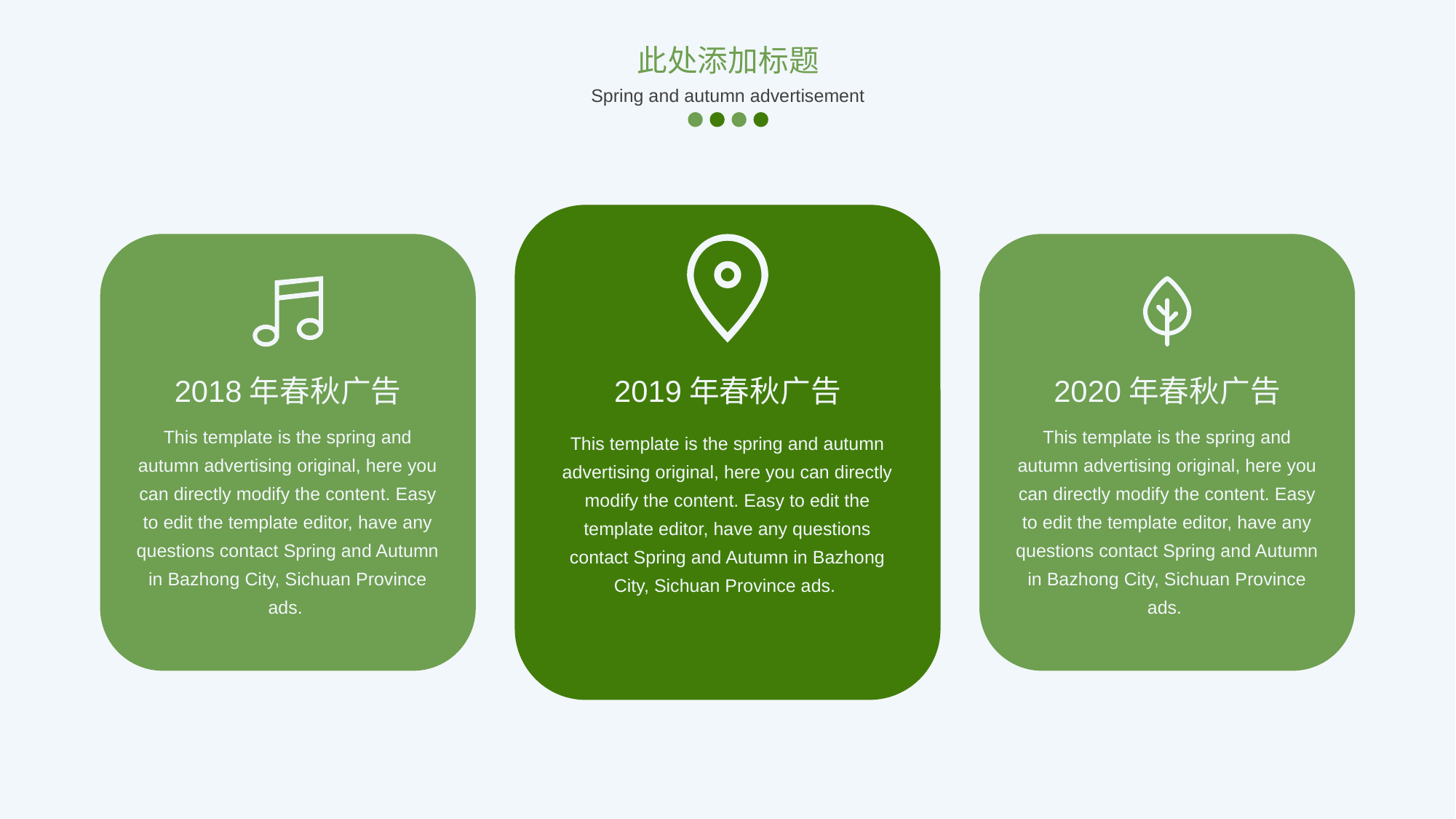

此处添加标题
Spring and autumn advertisement

2018年春秋广告
2020年春秋广告
2019年春秋广告
This template is the spring and autumn advertising original, here you can directly modify the content. Easy to edit the template editor, have any questions contact Spring and Autumn in Bazhong City, Sichuan Province ads.
This template is the spring and autumn advertising original, here you can directly modify the content. Easy to edit the template editor, have any questions contact Spring and Autumn in Bazhong City, Sichuan Province ads.
This template is the spring and autumn advertising original, here you can directly modify the content. Easy to edit the template editor, have any questions contact Spring and Autumn in Bazhong City, Sichuan Province ads.